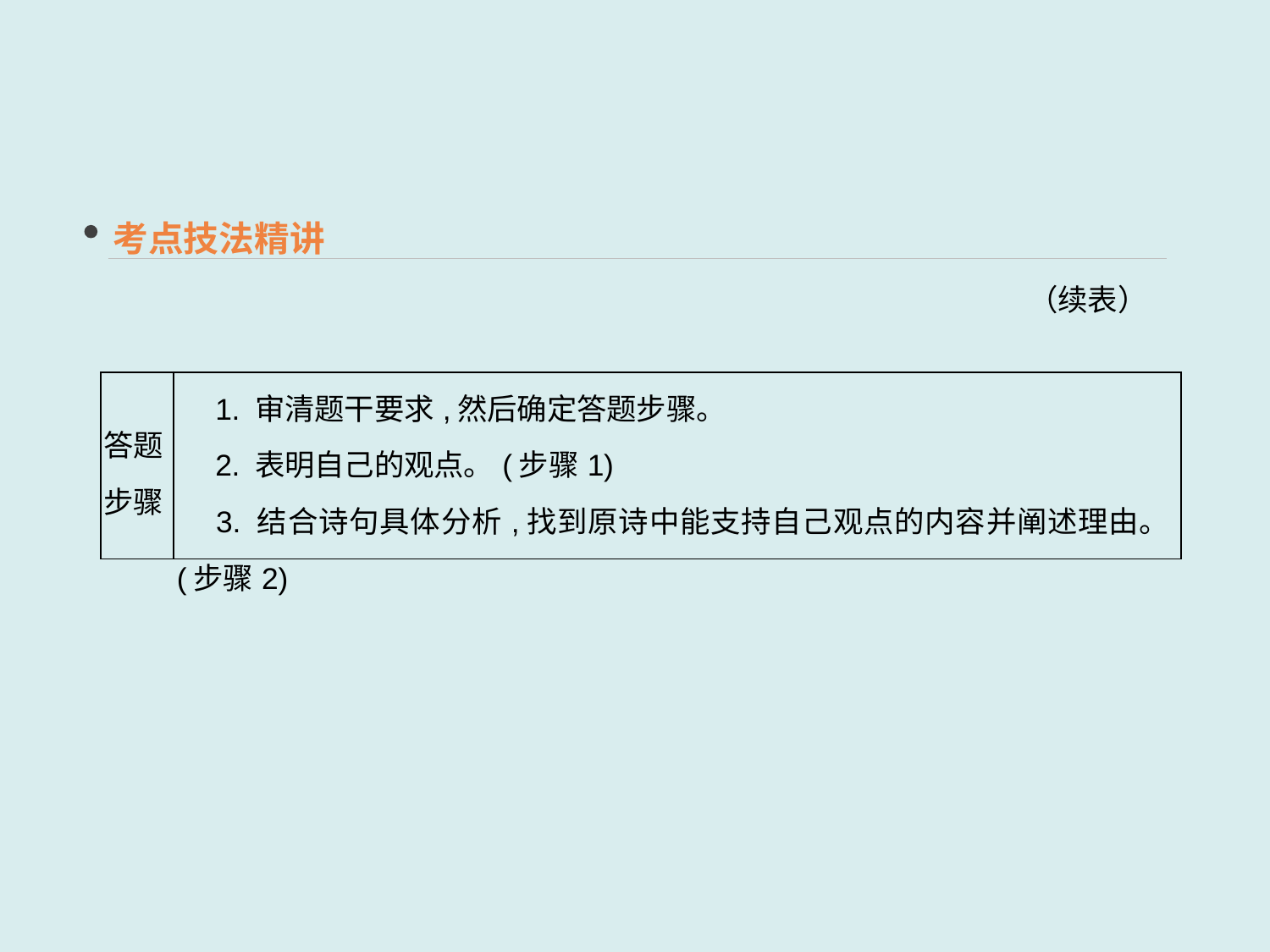

考点技法精讲

（续表）
| 答题 步骤 | 1. 审清题干要求,然后确定答题步骤。 　2. 表明自己的观点。(步骤1) 　3. 结合诗句具体分析,找到原诗中能支持自己观点的内容并阐述理由。(步骤2) |
| --- | --- |